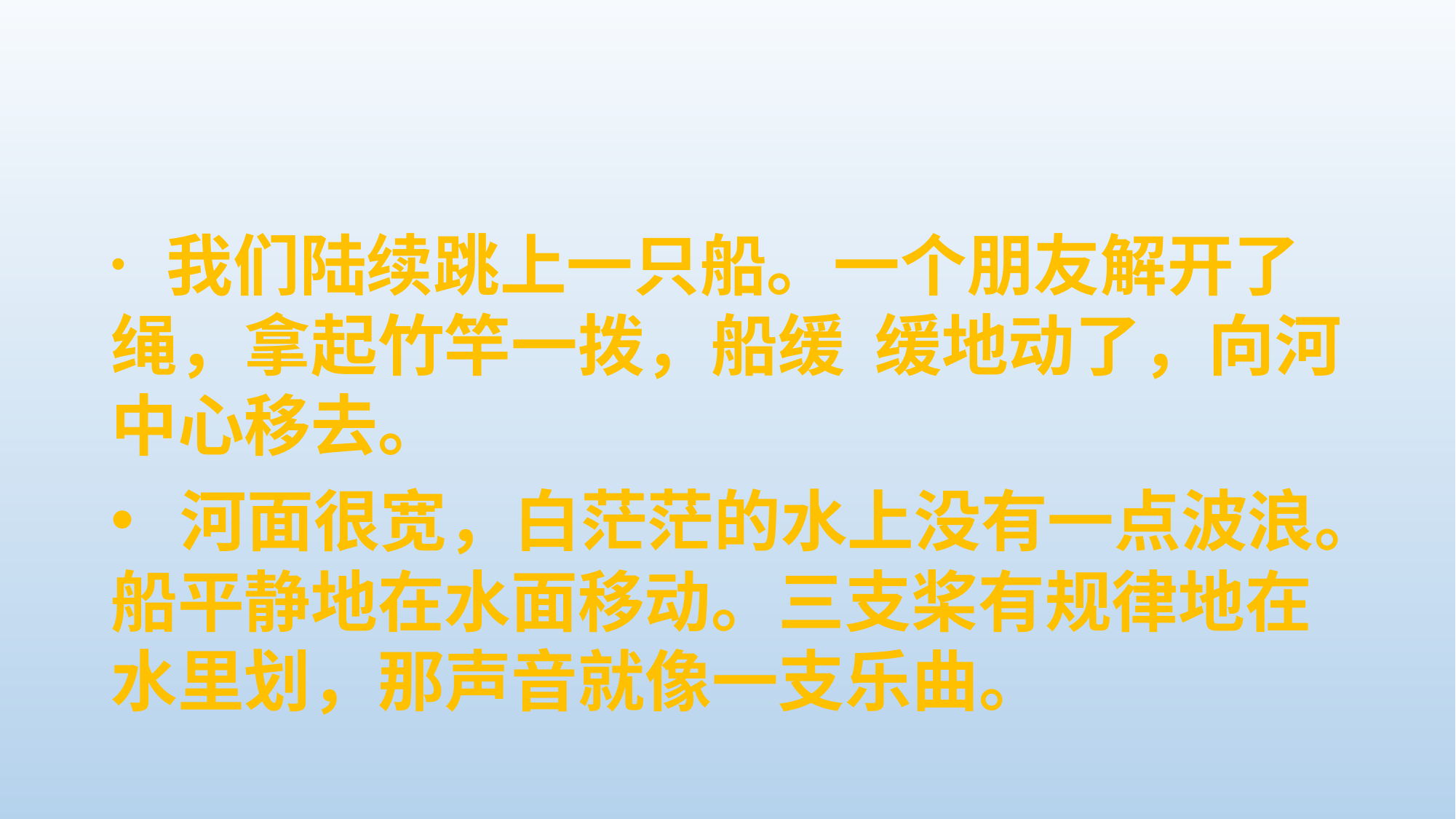

#
  我们陆续跳上一只船。一个朋友解开了绳，拿起竹竿一拨，船缓  缓地动了，向河中心移去。
  河面很宽，白茫茫的水上没有一点波浪。船平静地在水面移动。三支桨有规律地在水里划，那声音就像一支乐曲。